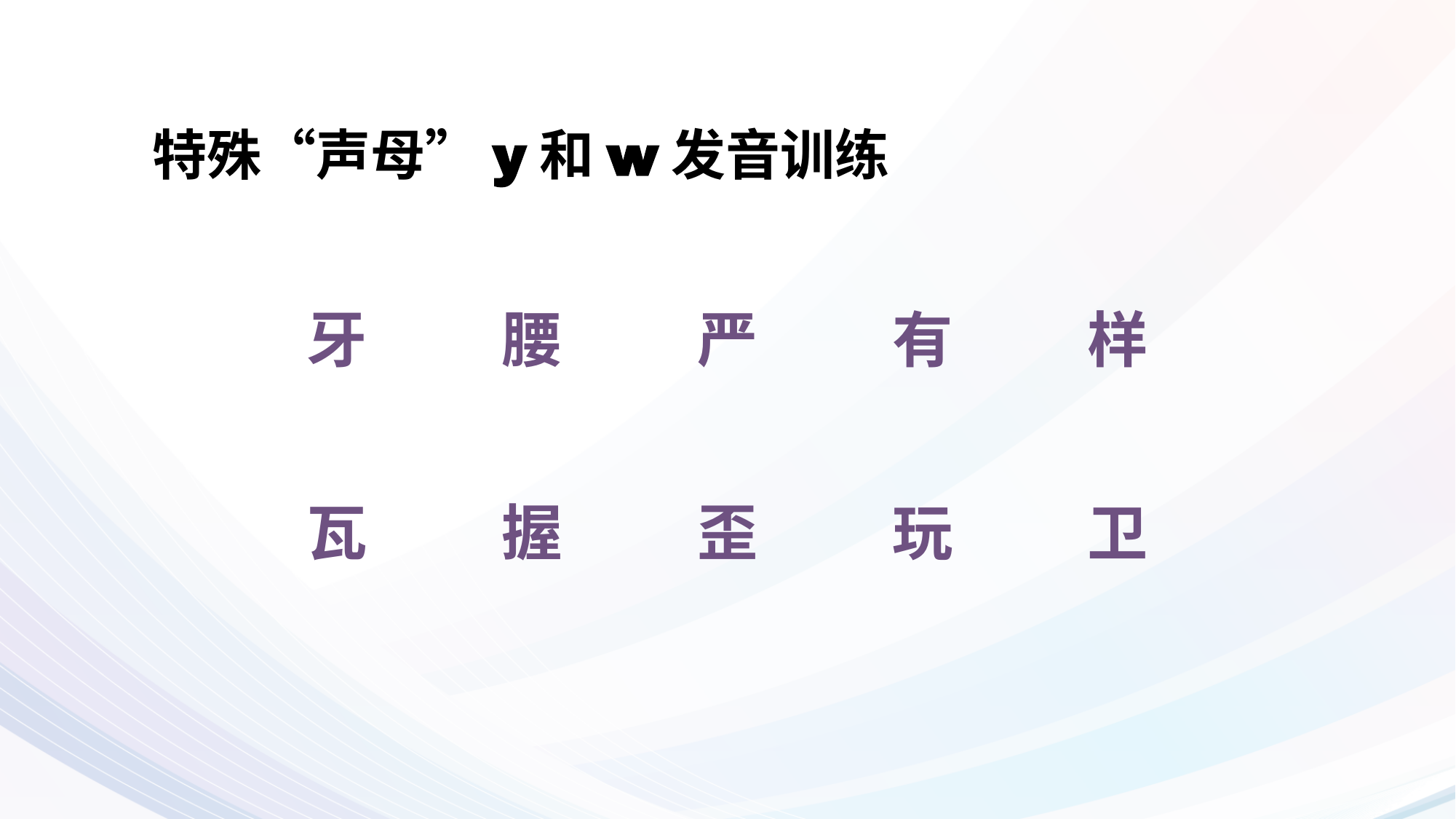

# 特殊“声母”y和w发音训练
样
牙
有
腰
严
瓦
玩
卫
歪
握